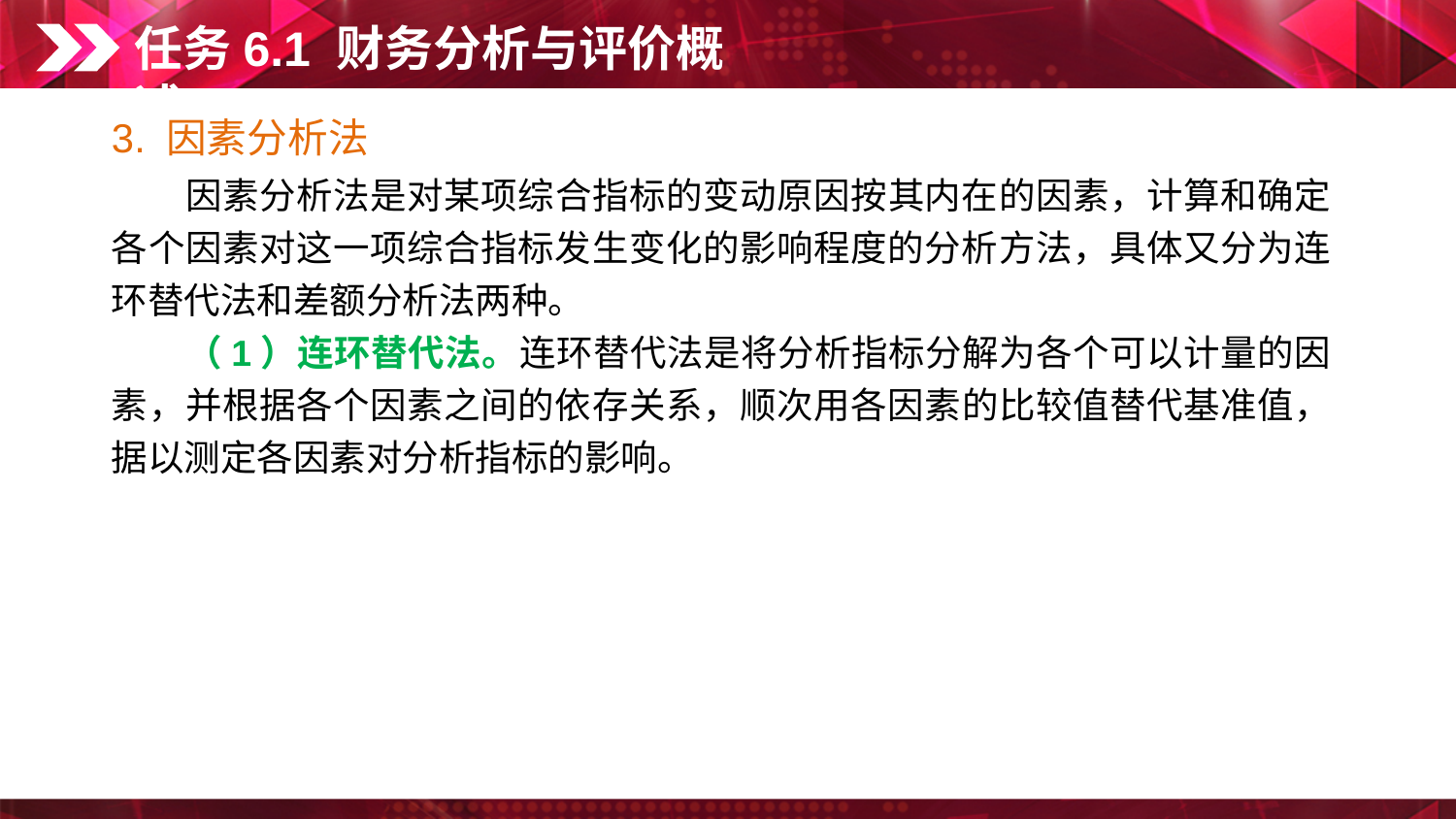

任务6.1 财务分析与评价概述

3. 因素分析法
　　因素分析法是对某项综合指标的变动原因按其内在的因素，计算和确定各个因素对这一项综合指标发生变化的影响程度的分析方法，具体又分为连环替代法和差额分析法两种。
　　（1）连环替代法。连环替代法是将分析指标分解为各个可以计量的因素，并根据各个因素之间的依存关系，顺次用各因素的比较值替代基准值，据以测定各因素对分析指标的影响。